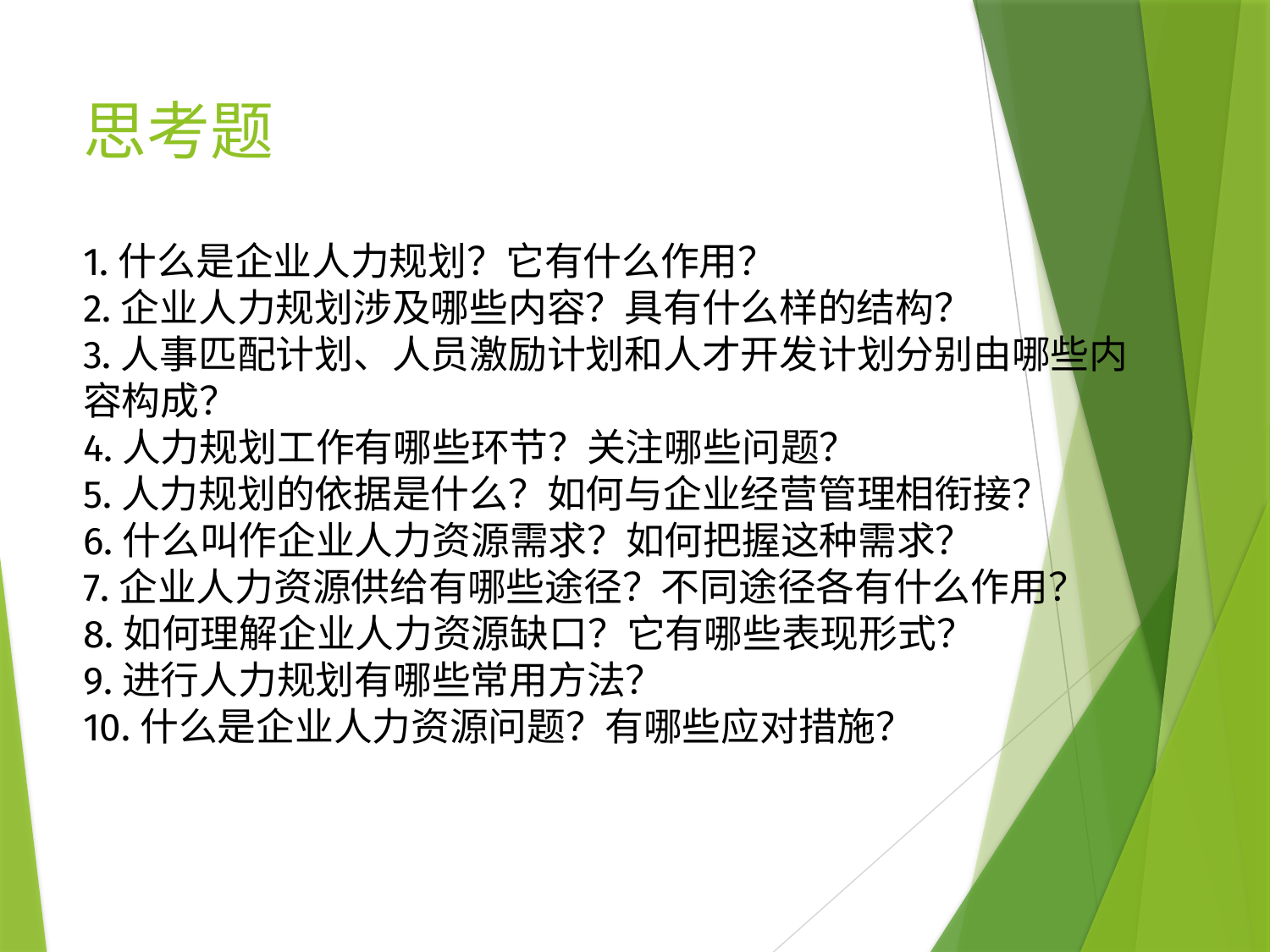

# 思考题
1.什么是企业人力规划？它有什么作用？
2.企业人力规划涉及哪些内容？具有什么样的结构？
3.人事匹配计划、人员激励计划和人才开发计划分别由哪些内容构成？
4.人力规划工作有哪些环节？关注哪些问题？
5.人力规划的依据是什么？如何与企业经营管理相衔接？
6.什么叫作企业人力资源需求？如何把握这种需求？
7.企业人力资源供给有哪些途径？不同途径各有什么作用？
8.如何理解企业人力资源缺口？它有哪些表现形式？
9.进行人力规划有哪些常用方法？
10.什么是企业人力资源问题？有哪些应对措施？